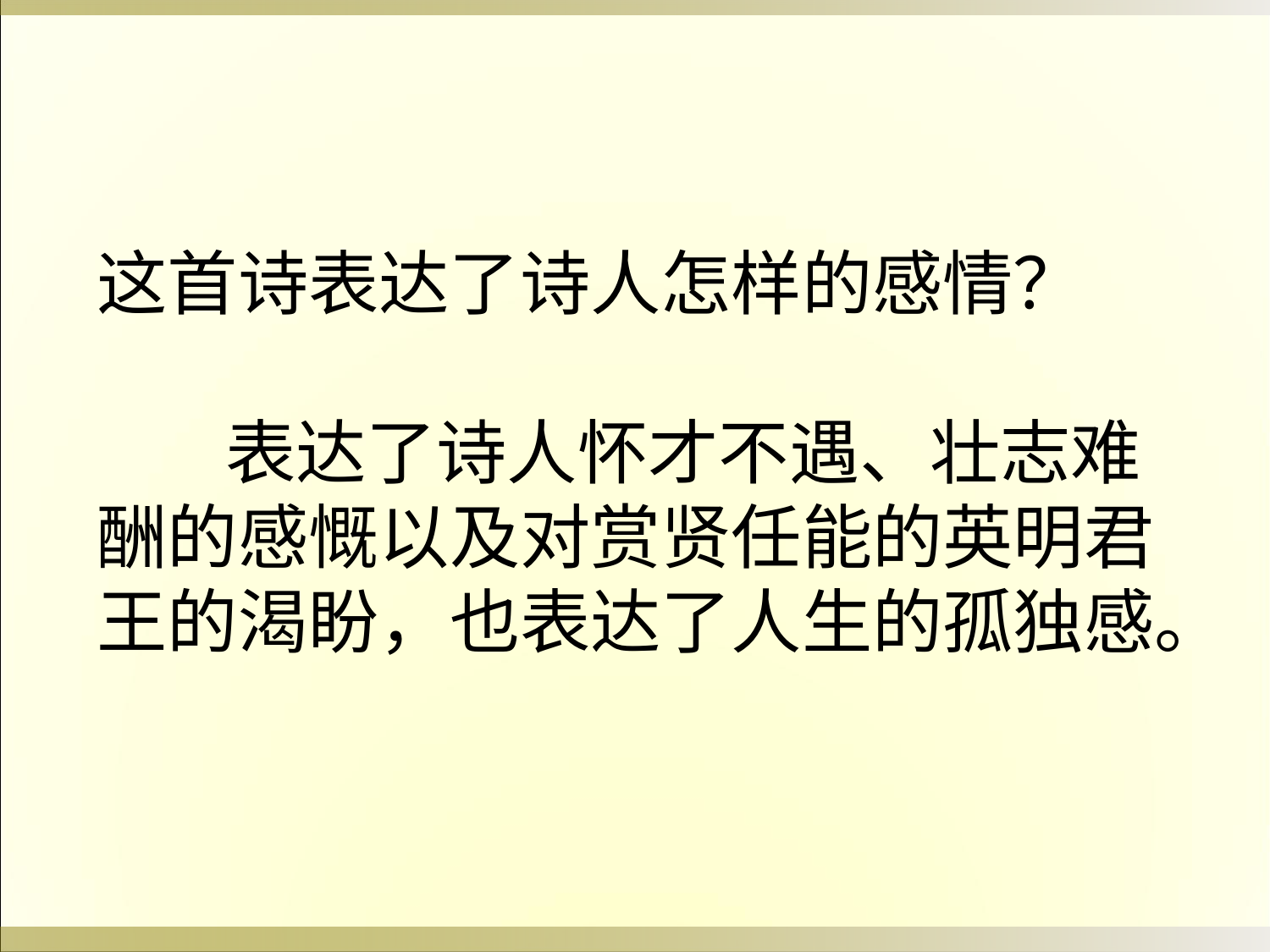

这首诗表达了诗人怎样的感情？

       表达了诗人怀才不遇、壮志难酬的感慨以及对赏贤任能的英明君王的渴盼，也表达了人生的孤独感。